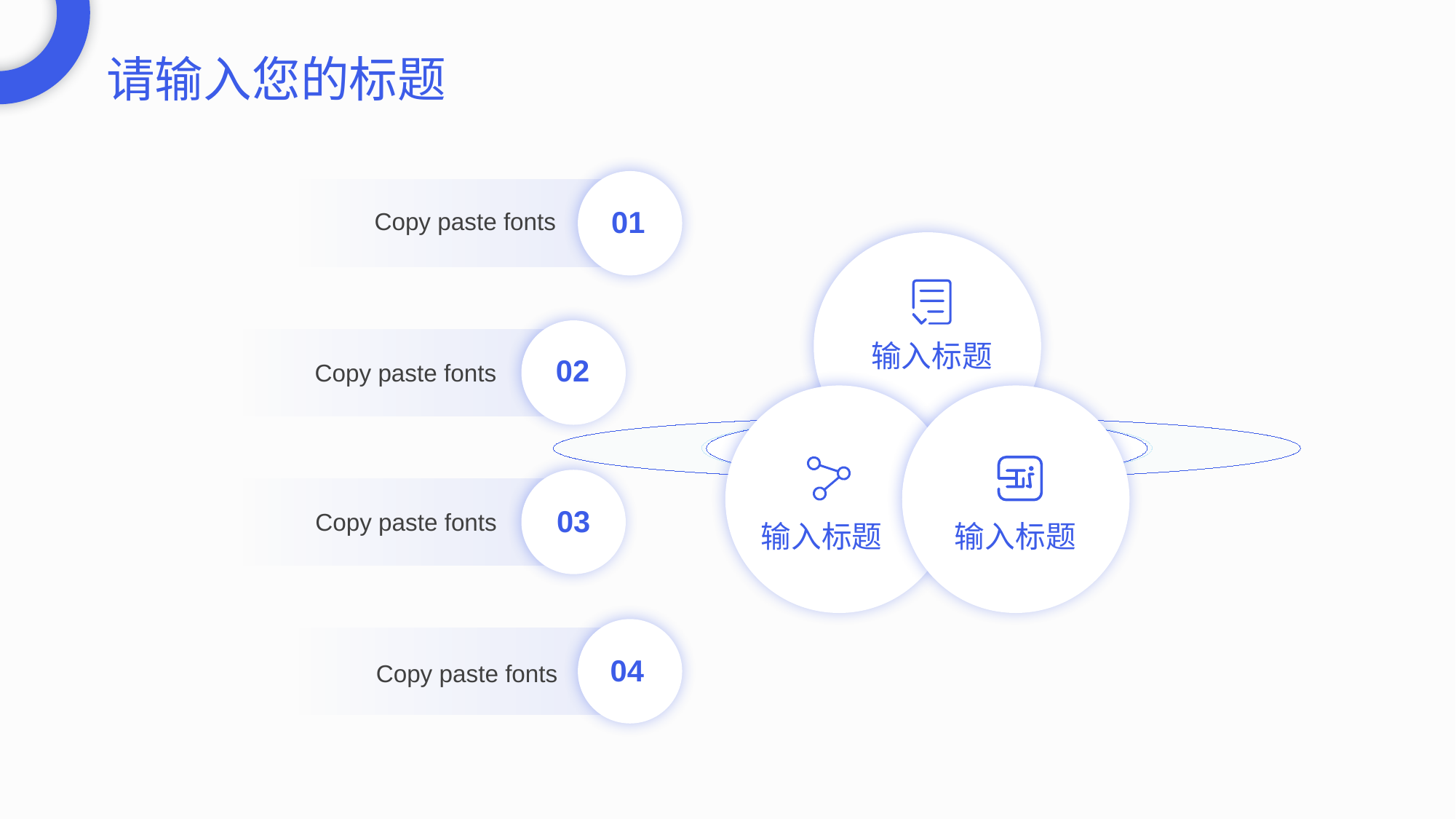

请输入您的标题

01
Copy paste fonts

输入标题

输入标题
输入标题

02
Copy paste fonts

03
Copy paste fonts

04
Copy paste fonts